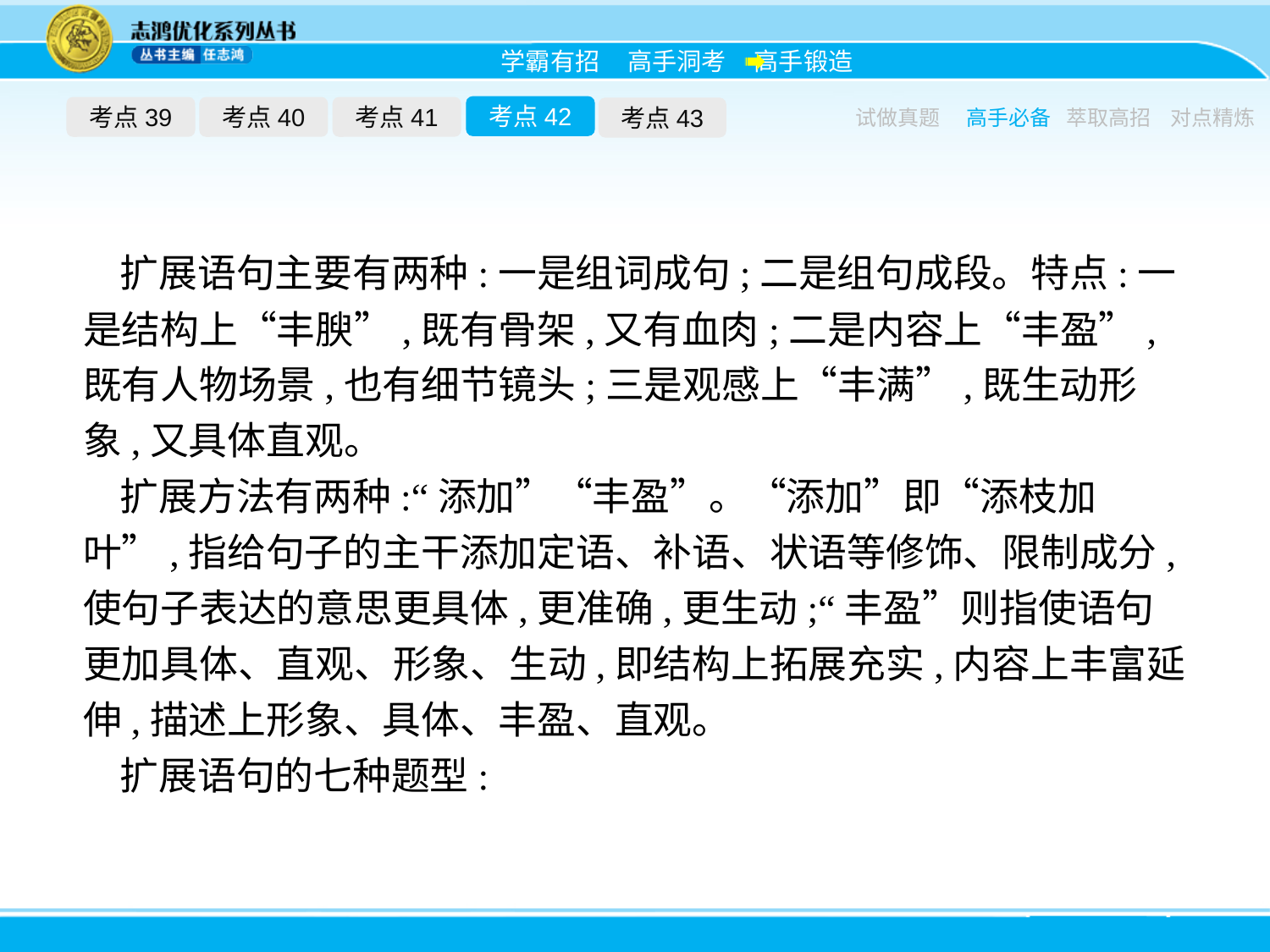

考点42
考点39
考点40
考点41
考点43
试做真题
高手必备
萃取高招
对点精炼
扩展语句主要有两种:一是组词成句;二是组句成段。特点:一是结构上“丰腴”,既有骨架,又有血肉;二是内容上“丰盈”,既有人物场景,也有细节镜头;三是观感上“丰满”,既生动形象,又具体直观。
扩展方法有两种:“添加”“丰盈”。“添加”即“添枝加叶”,指给句子的主干添加定语、补语、状语等修饰、限制成分,使句子表达的意思更具体,更准确,更生动;“丰盈”则指使语句更加具体、直观、形象、生动,即结构上拓展充实,内容上丰富延伸,描述上形象、具体、丰盈、直观。
扩展语句的七种题型: